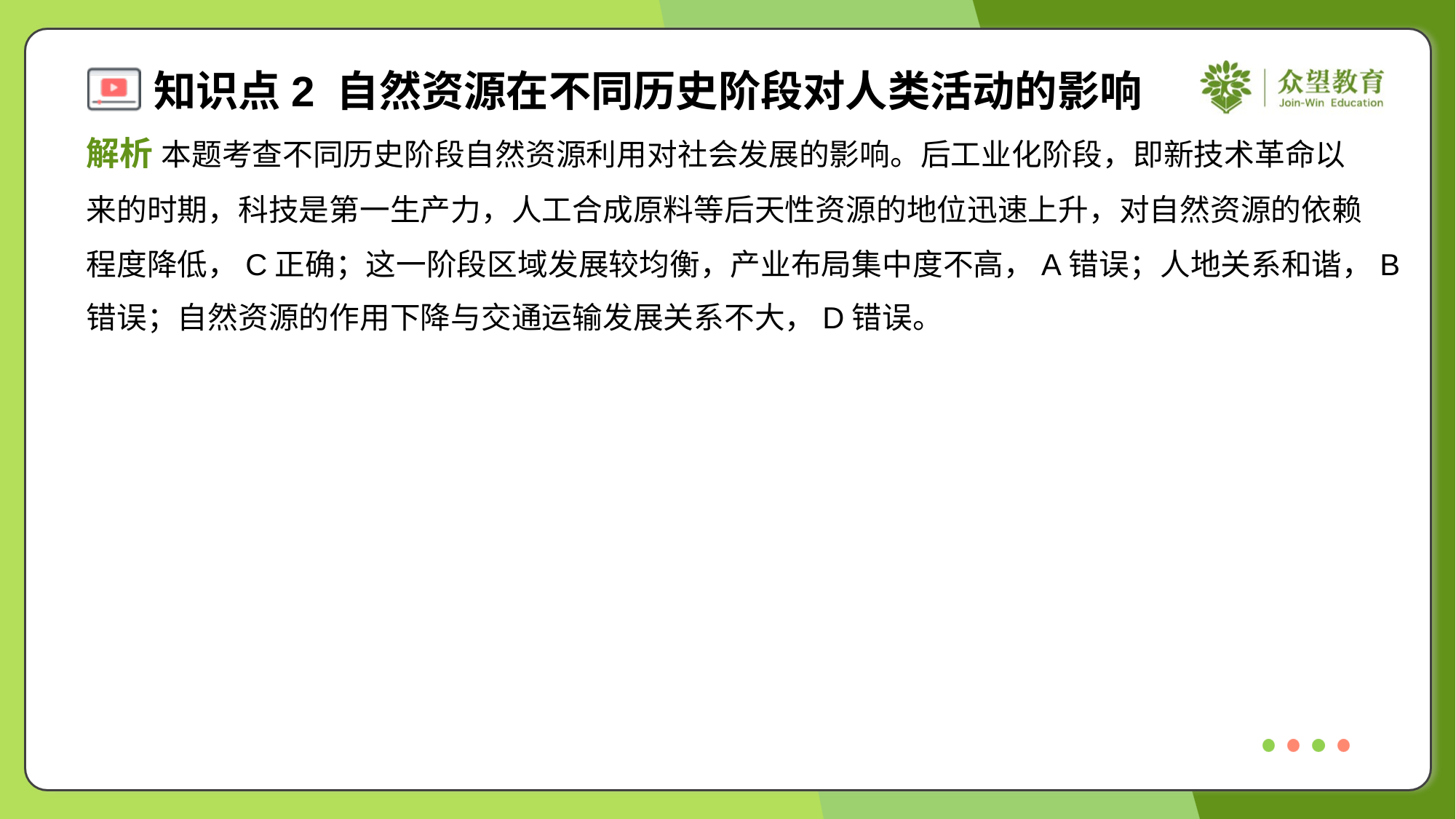

解析 本题考查不同历史阶段自然资源利用对社会发展的影响。后工业化阶段，即新技术革命以
来的时期，科技是第一生产力，人工合成原料等后天性资源的地位迅速上升，对自然资源的依赖
程度降低，C正确；这一阶段区域发展较均衡，产业布局集中度不高，A错误；人地关系和谐，B
错误；自然资源的作用下降与交通运输发展关系不大，D错误。